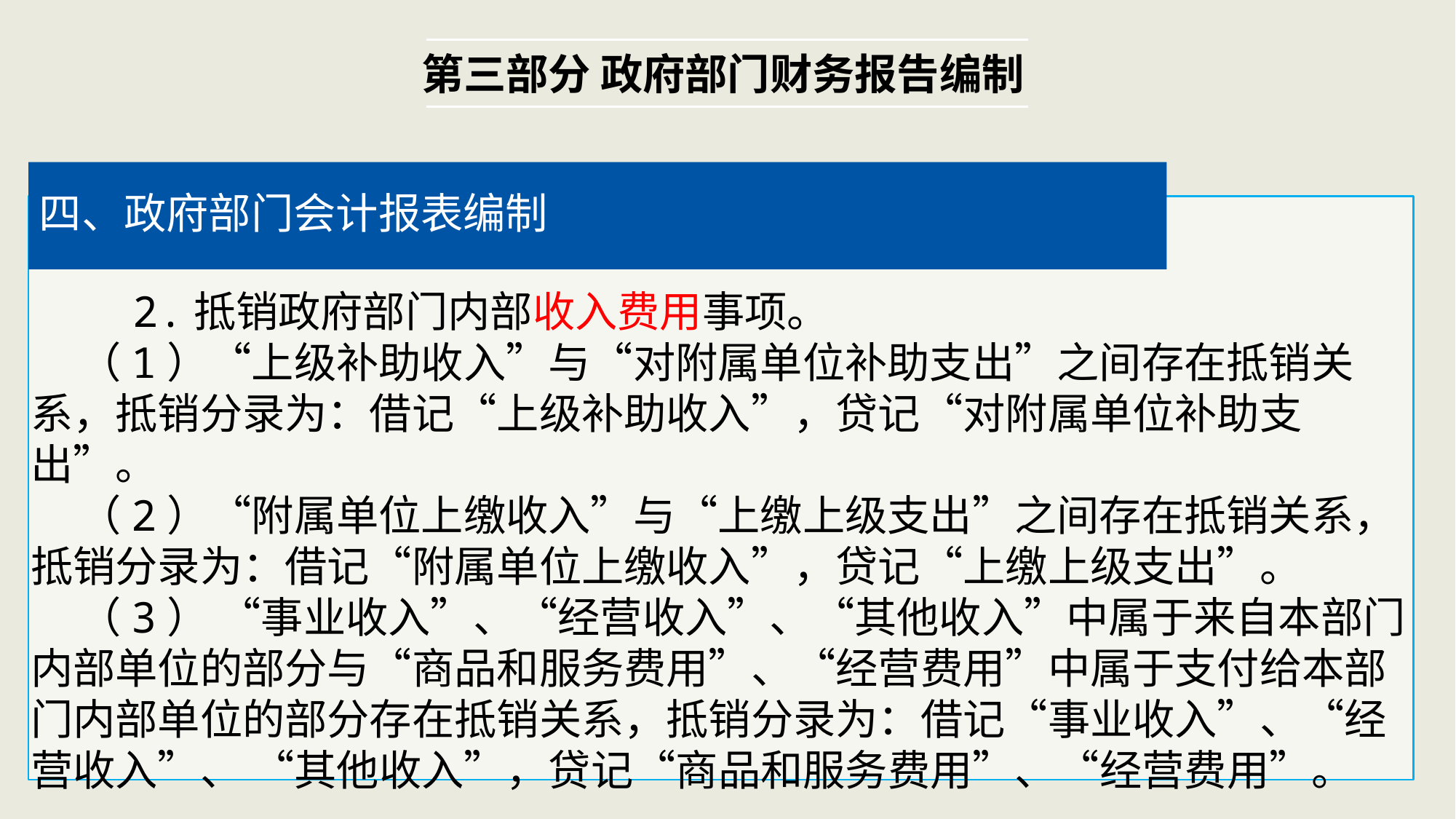

第三部分 政府部门财务报告编制

四、政府部门会计报表编制

    2.抵销政府部门内部收入费用事项。
    （1）“上级补助收入”与“对附属单位补助支出”之间存在抵销关系，抵销分录为：借记“上级补助收入”，贷记“对附属单位补助支出”。
    （2）“附属单位上缴收入”与“上缴上级支出”之间存在抵销关系，抵销分录为：借记“附属单位上缴收入”，贷记“上缴上级支出”。
    （3） “事业收入”、“经营收入”、“其他收入”中属于来自本部门内部单位的部分与“商品和服务费用”、“经营费用”中属于支付给本部门内部单位的部分存在抵销关系，抵销分录为：借记“事业收入”、“经营收入”、 “其他收入”，贷记“商品和服务费用”、“经营费用”。

99